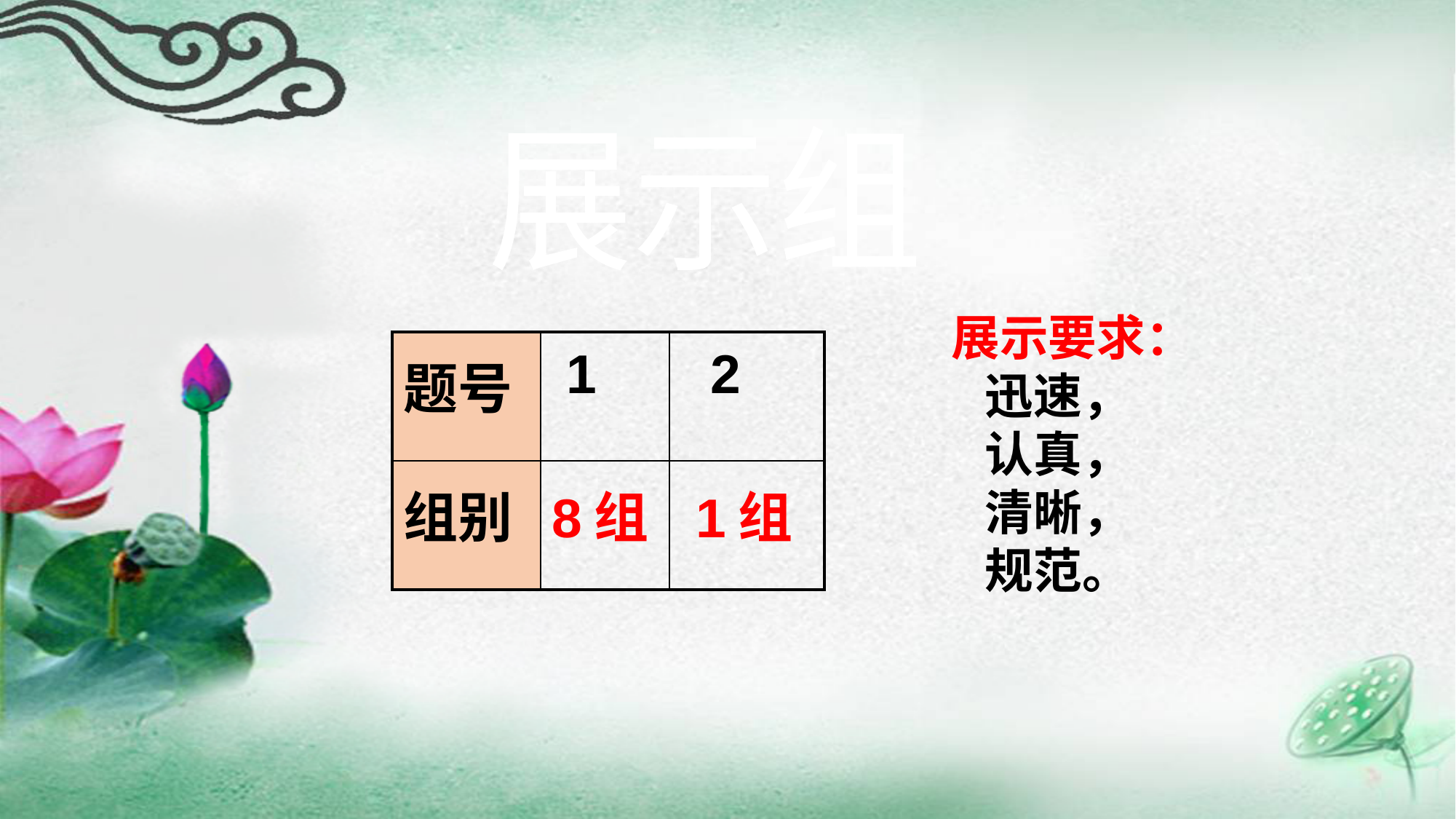

展示组
展示要求：
  迅速，
  认真，
  清晰，
  规范。
| 题号 | 1 | 2 |
| --- | --- | --- |
| 组别 | 8组 | 1组 |